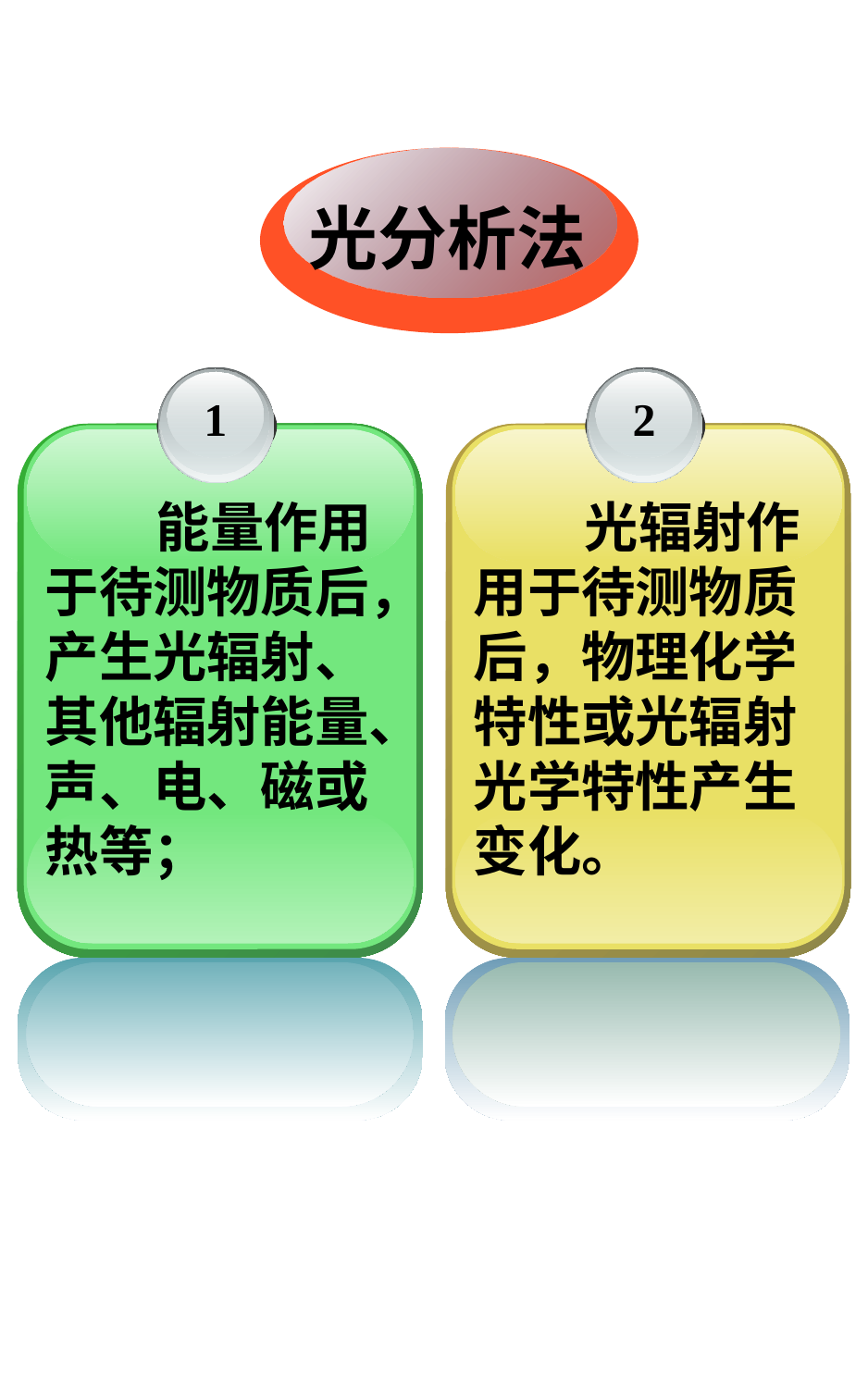

光分析法

1
2

        能量作用于待测物质后，产生光辐射、其他辐射能量、声、电、磁或热等；

        光辐射作用于待测物质后，物理化学特性或光辐射光学特性产生变化。